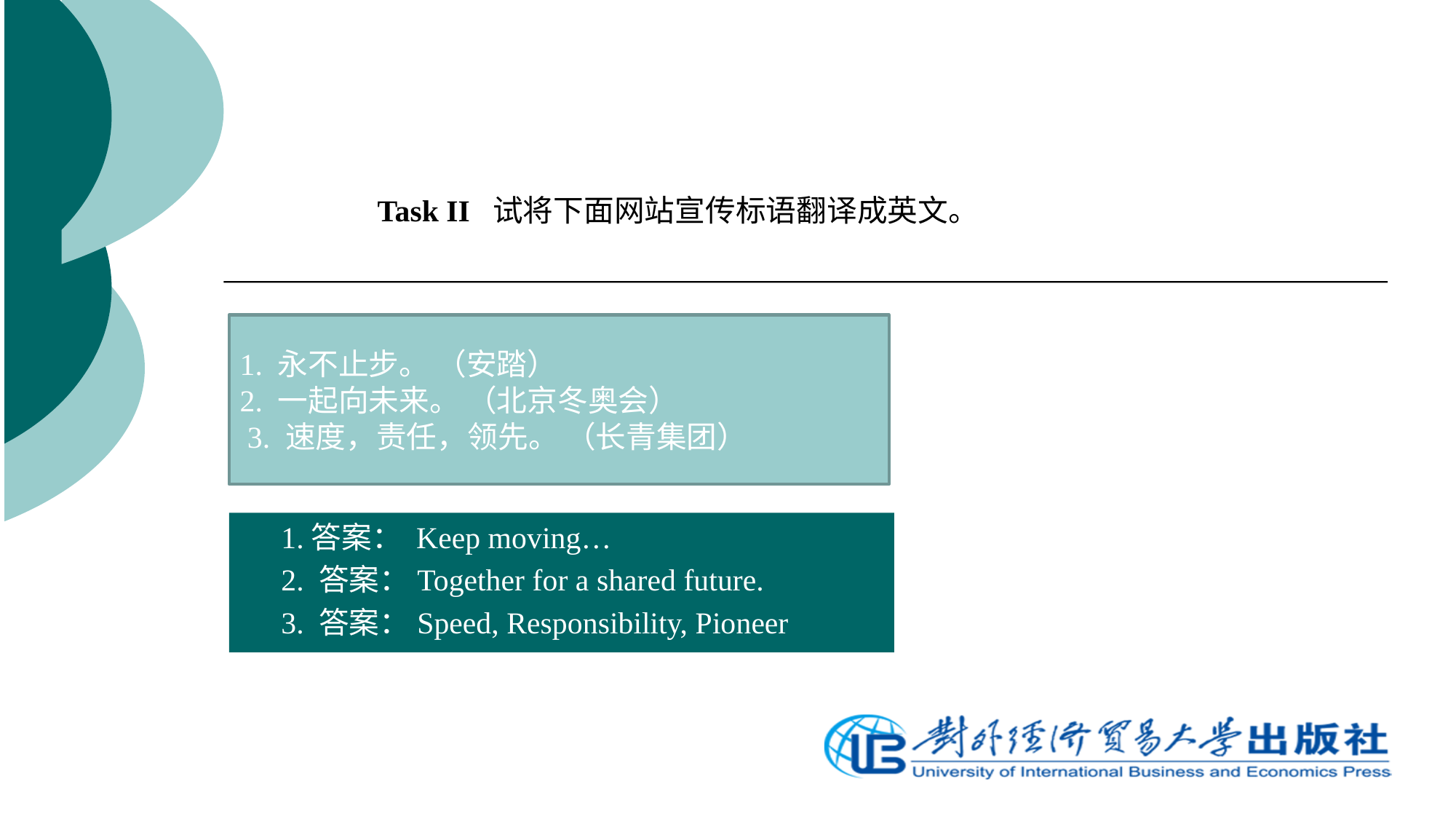

Task II  试将下面网站宣传标语翻译成英文。
1. 永不止步。 （安踏）
2. 一起向未来。 （北京冬奥会）
 3. 速度，责任，领先。 （长青集团）
1.答案： Keep moving…
2. 答案：Together for a shared future.
3. 答案：Speed, Responsibility, Pioneer